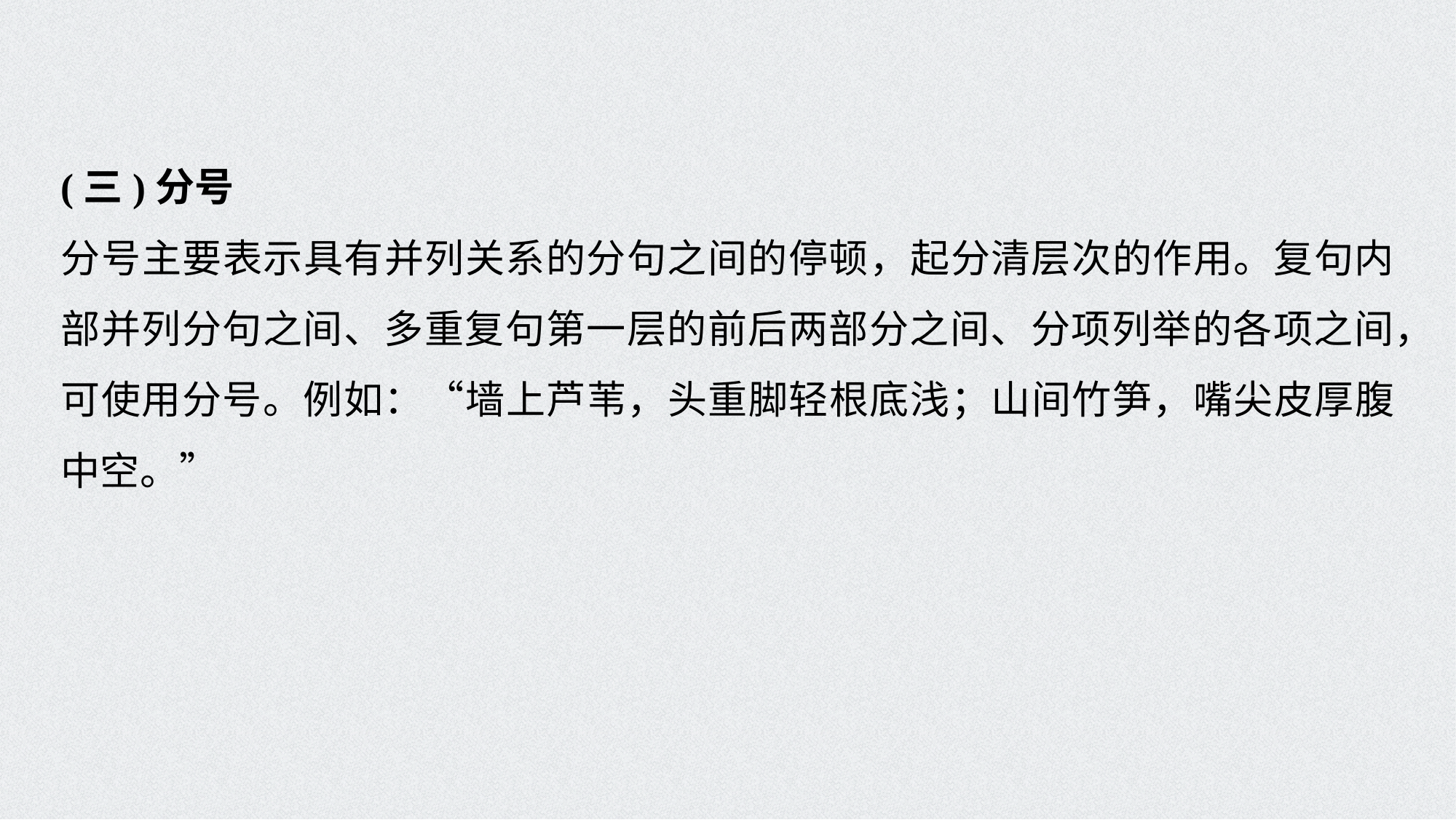

(三)分号
分号主要表示具有并列关系的分句之间的停顿，起分清层次的作用。复句内部并列分句之间、多重复句第一层的前后两部分之间、分项列举的各项之间，可使用分号。例如：“墙上芦苇，头重脚轻根底浅；山间竹笋，嘴尖皮厚腹中空。”